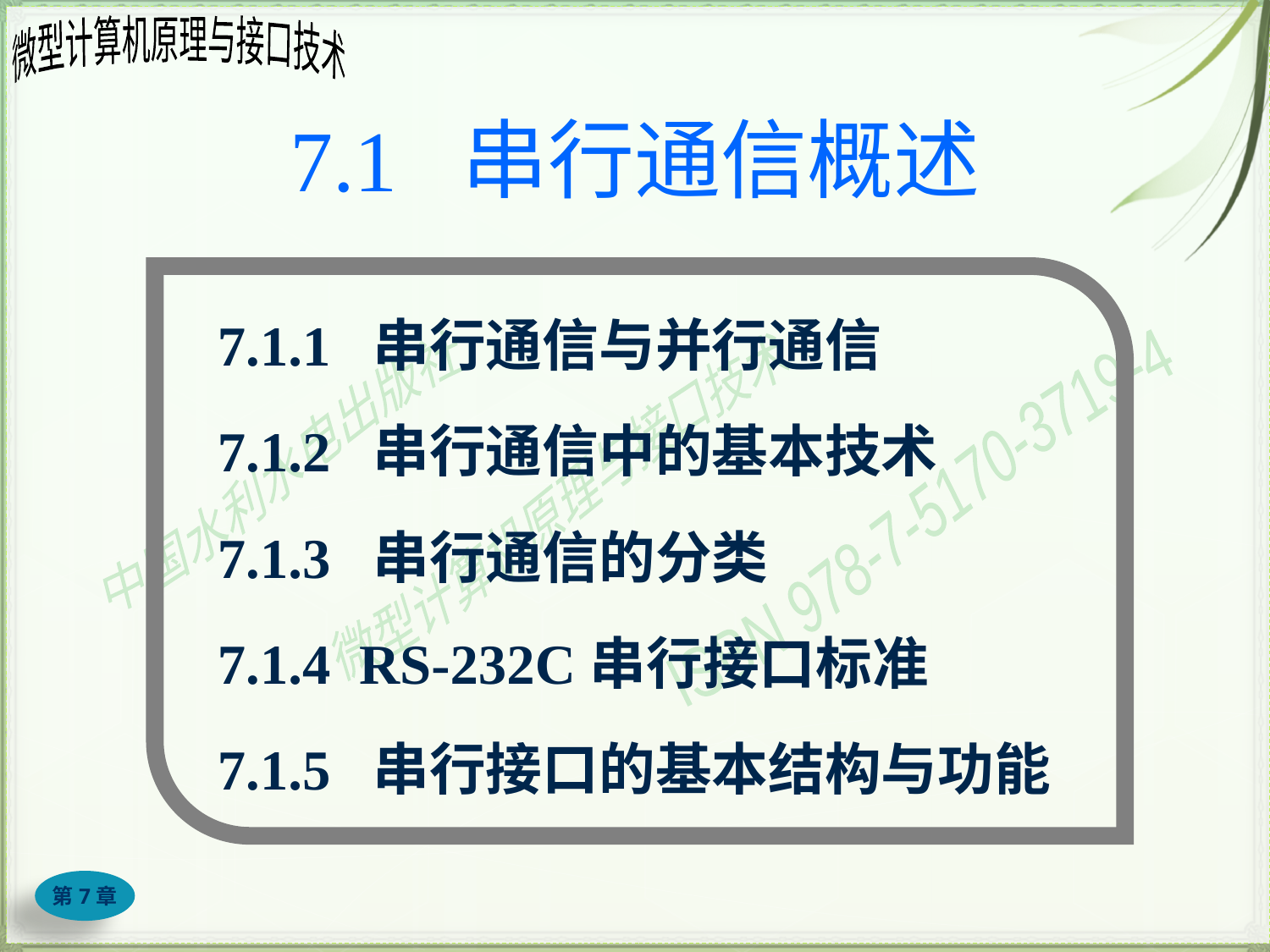

# 7.1  串行通信概述

7.1.1  串行通信与并行通信
7.1.2  串行通信中的基本技术
7.1.3  串行通信的分类
7.1.4  RS-232C串行接口标准
7.1.5  串行接口的基本结构与功能